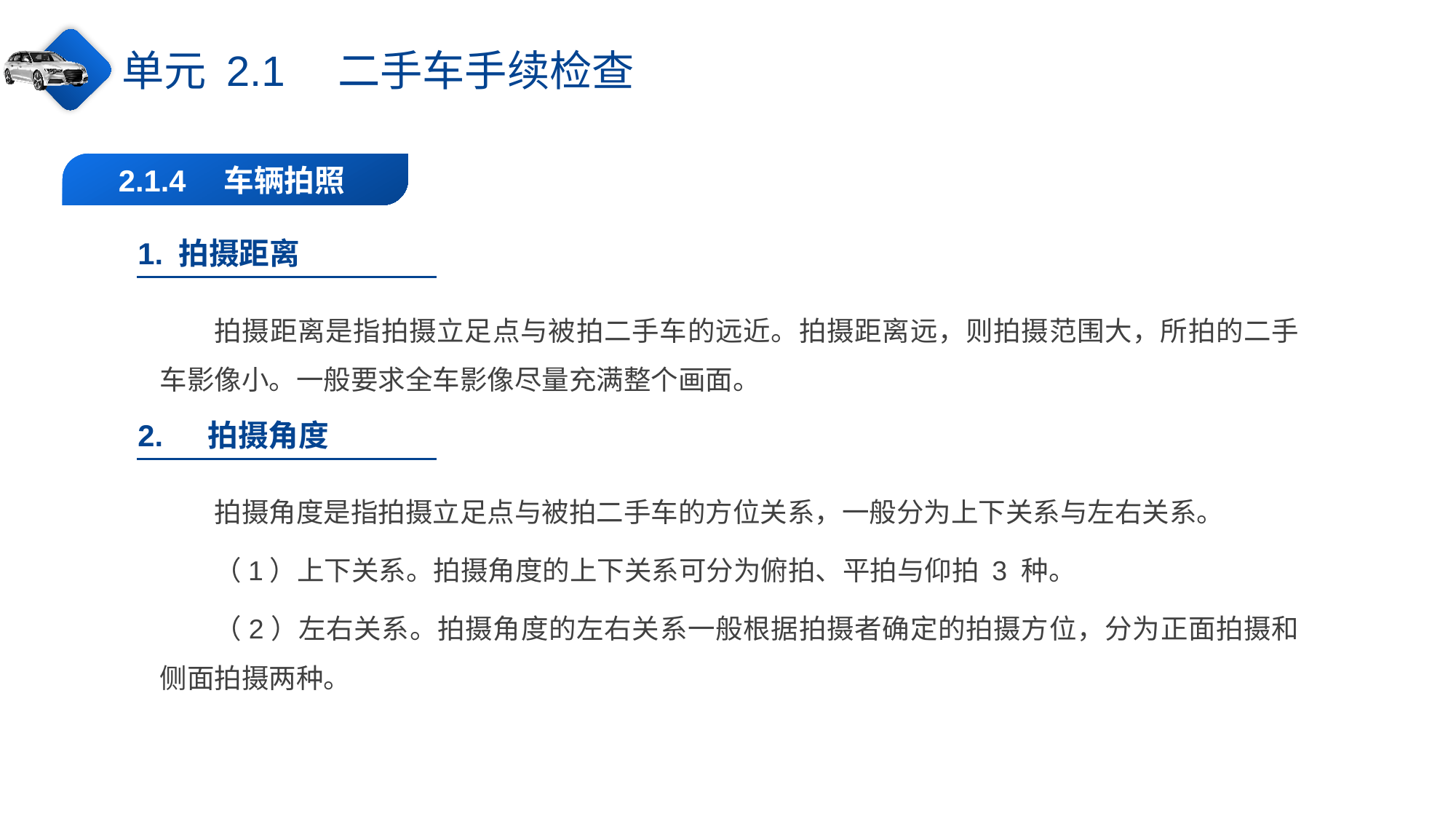

单元 2.1　二手车手续检查
2.1.4　车辆拍照
1. 拍摄距离
拍摄距离是指拍摄立足点与被拍二手车的远近。拍摄距离远，则拍摄范围大，所拍的二手车影像小。一般要求全车影像尽量充满整个画面。
2.　 拍摄角度
拍摄角度是指拍摄立足点与被拍二手车的方位关系，一般分为上下关系与左右关系。
（1）上下关系。拍摄角度的上下关系可分为俯拍、平拍与仰拍 3 种。
（2）左右关系。拍摄角度的左右关系一般根据拍摄者确定的拍摄方位，分为正面拍摄和侧面拍摄两种。